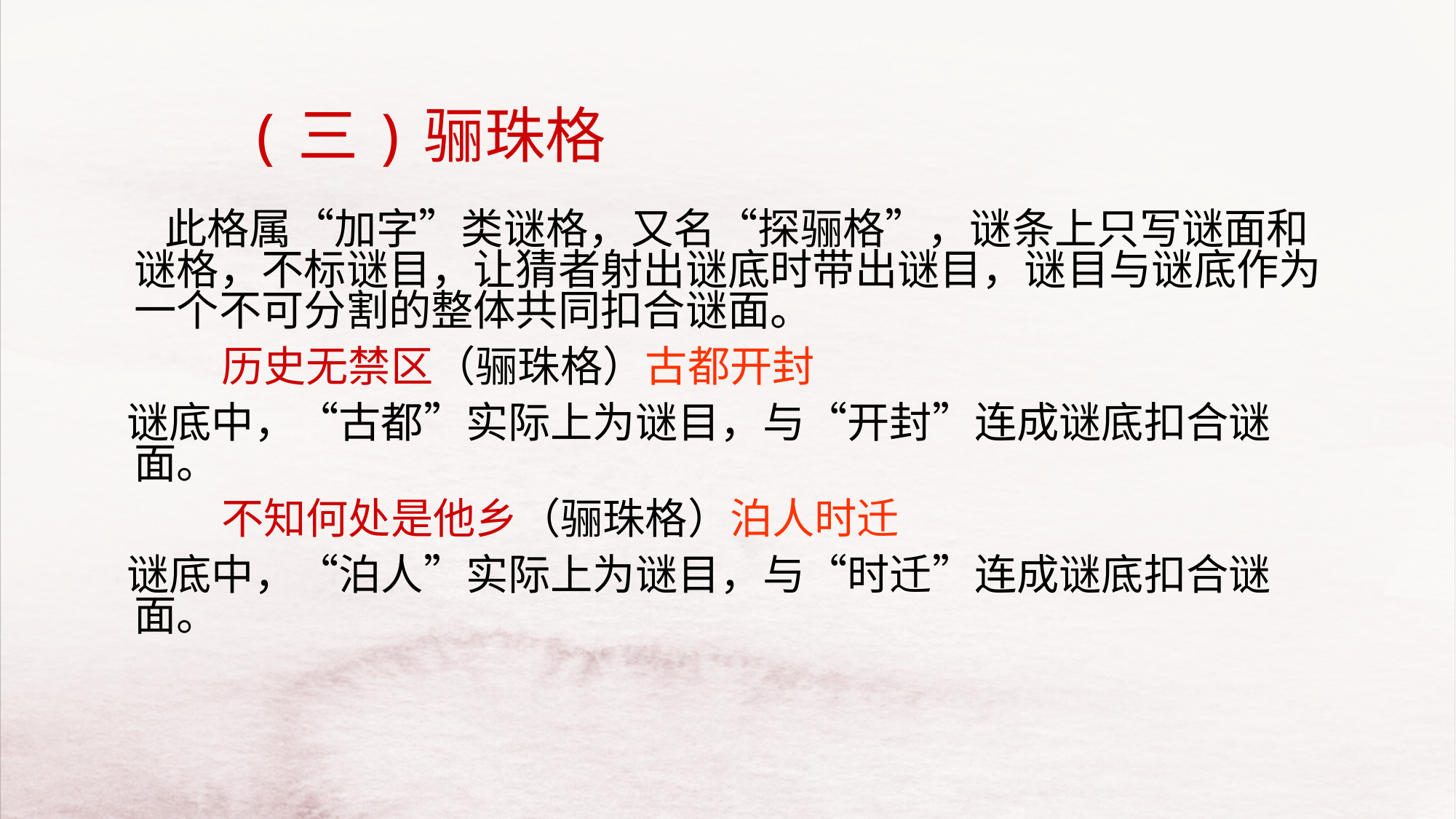

# (三)骊珠格
     此格属“加字”类谜格，又名“探骊格”，谜条上只写谜面和谜格，不标谜目，让猜者射出谜底时带出谜目，谜目与谜底作为一个不可分割的整体共同扣合谜面。
           历史无禁区（骊珠格）古都开封
 谜底中，“古都”实际上为谜目，与“开封”连成谜底扣合谜面。
           不知何处是他乡（骊珠格）泊人时迁
 谜底中，“泊人”实际上为谜目，与“时迁”连成谜底扣合谜面。